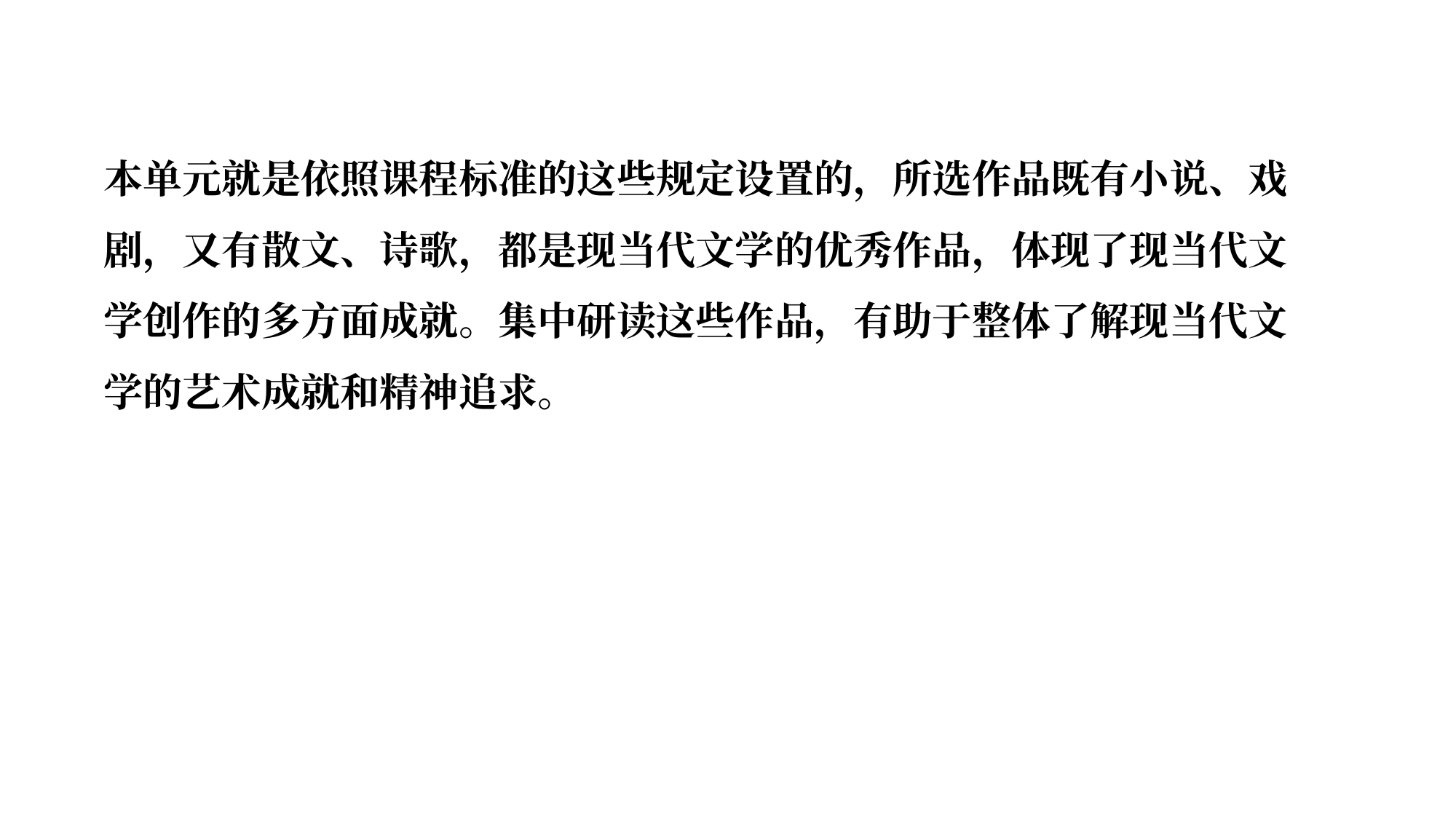

本单元就是依照课程标准的这些规定设置的，所选作品既有小说、戏剧，又有散文、诗歌，都是现当代文学的优秀作品，体现了现当代文学创作的多方面成就。集中研读这些作品，有助于整体了解现当代文学的艺术成就和精神追求。